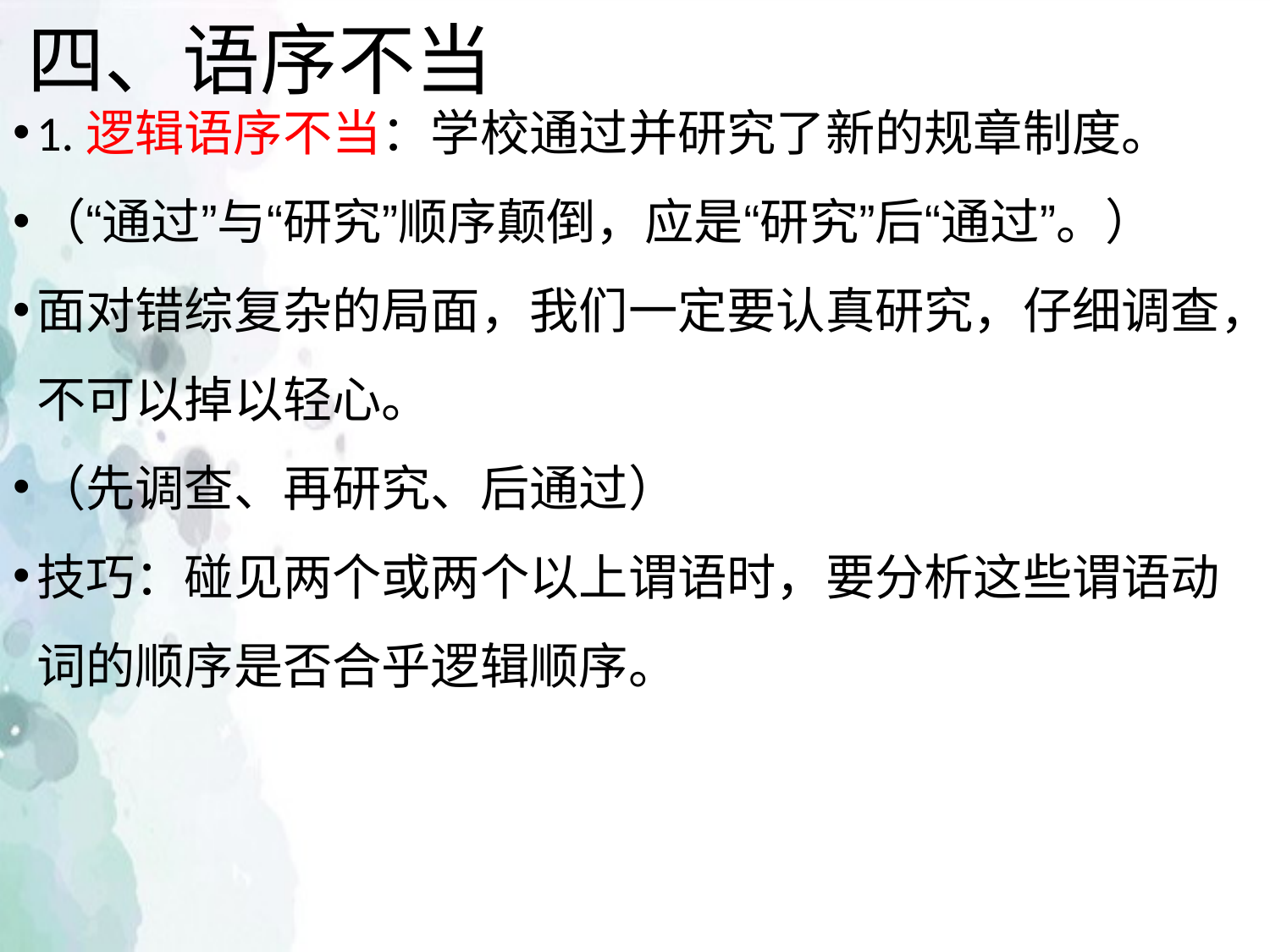

# 四、语序不当
1.逻辑语序不当：学校通过并研究了新的规章制度。
（“通过”与“研究”顺序颠倒，应是“研究”后“通过”。）
面对错综复杂的局面，我们一定要认真研究，仔细调查，不可以掉以轻心。
（先调查、再研究、后通过）
技巧：碰见两个或两个以上谓语时，要分析这些谓语动词的顺序是否合乎逻辑顺序。